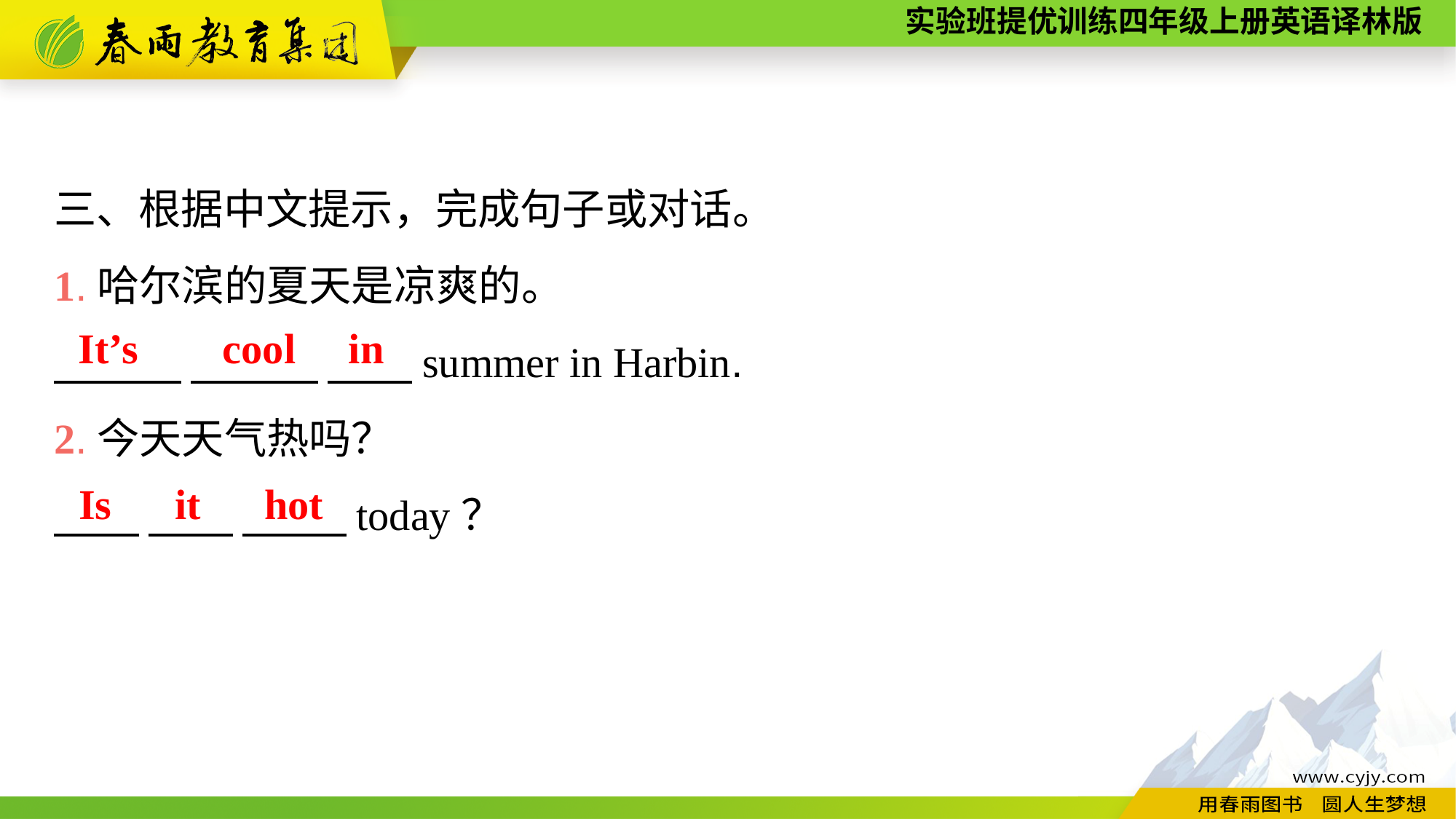

三、根据中文提示，完成句子或对话。
1.哈尔滨的夏天是凉爽的。
　　　 　　　 　　summer in Harbin.
2.今天天气热吗？
　　 　　 　  　today？
It’s        cool     in
Is      it      hot